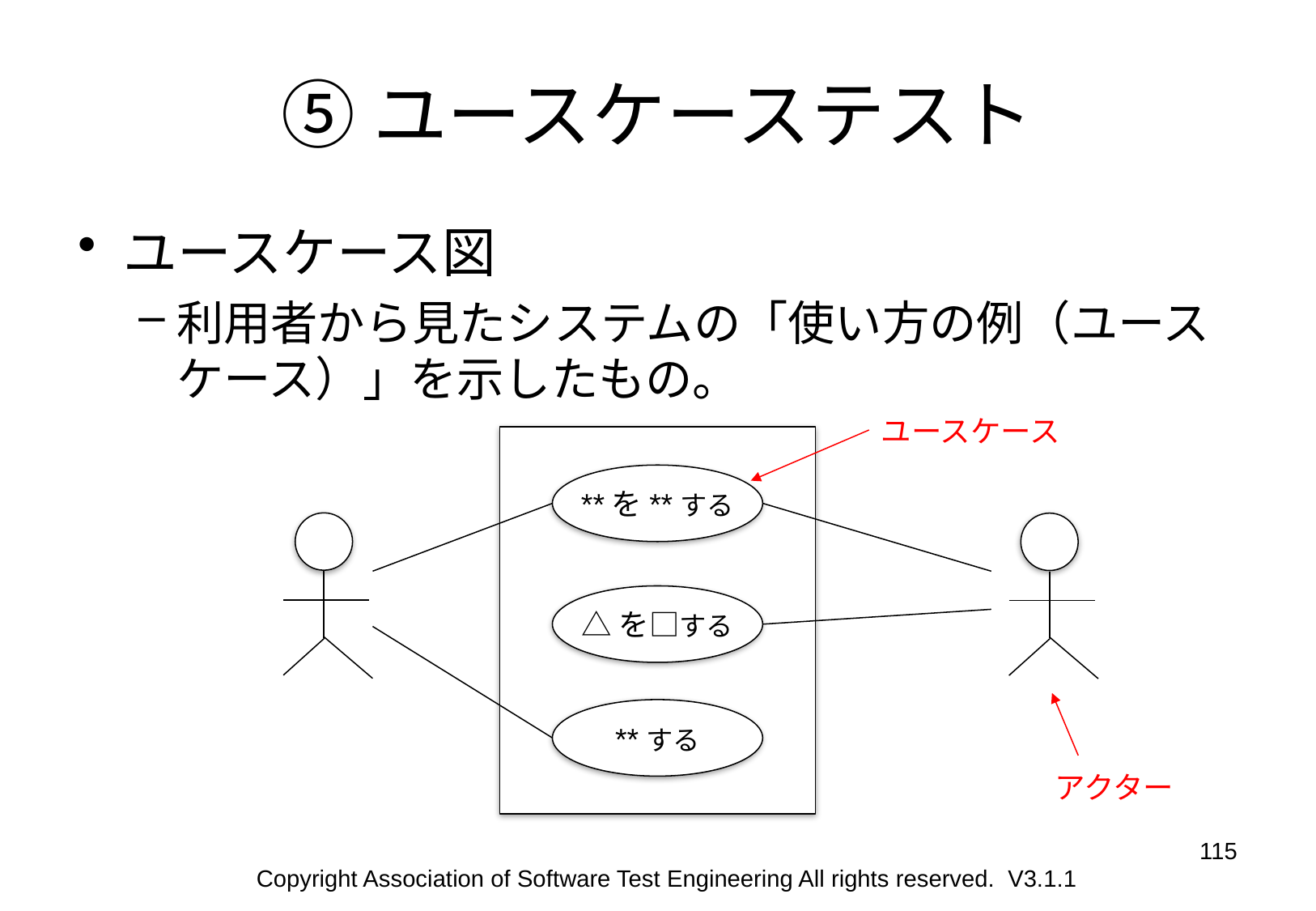

# ⑤ユースケーステスト
ユースケース図
利用者から見たシステムの「使い方の例（ユースケース）」を示したもの。

ユースケース

**を**する

△を□する
**する
アクター
115
Copyright Association of Software Test Engineering All rights reserved.  V3.1.1